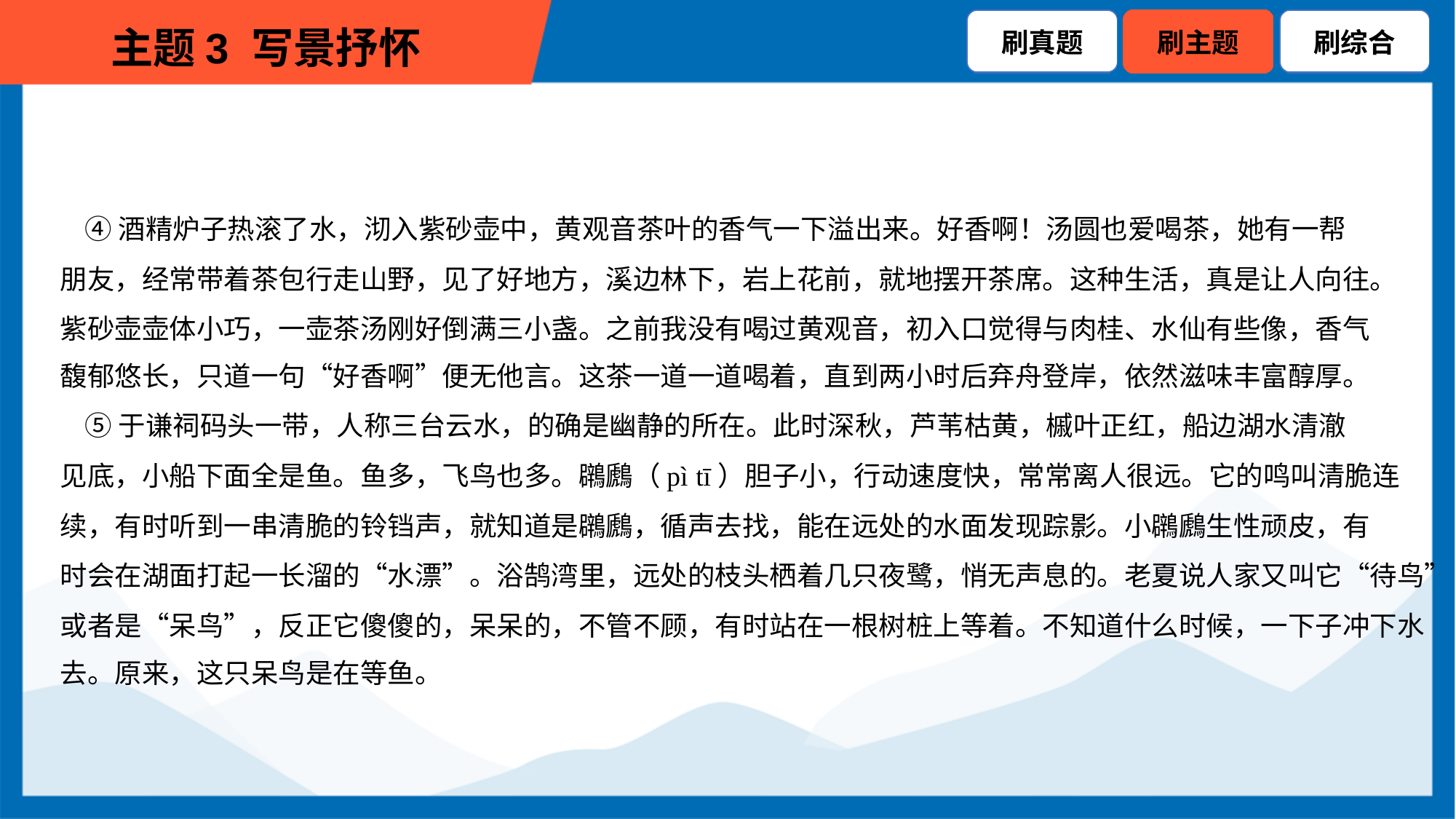

④酒精炉子热滚了水，沏入紫砂壶中，黄观音茶叶的香气一下溢出来。好香啊！汤圆也爱喝茶，她有一帮
朋友，经常带着茶包行走山野，见了好地方，溪边林下，岩上花前，就地摆开茶席。这种生活，真是让人向往。
紫砂壶壶体小巧，一壶茶汤刚好倒满三小盏。之前我没有喝过黄观音，初入口觉得与肉桂、水仙有些像，香气
馥郁悠长，只道一句“好香啊”便无他言。这茶一道一道喝着，直到两小时后弃舟登岸，依然滋味丰富醇厚。
    ⑤于谦祠码头一带，人称三台云水，的确是幽静的所在。此时深秋，芦苇枯黄，槭叶正红，船边湖水清澈
见底，小船下面全是鱼。鱼多，飞鸟也多。鸊鷉（pì tī）胆子小，行动速度快，常常离人很远。它的鸣叫清脆连
续，有时听到一串清脆的铃铛声，就知道是鸊鷉，循声去找，能在远处的水面发现踪影。小鸊鷉生性顽皮，有
时会在湖面打起一长溜的“水漂”。浴鹄湾里，远处的枝头栖着几只夜鹭，悄无声息的。老夏说人家又叫它“待鸟”，
或者是“呆鸟”，反正它傻傻的，呆呆的，不管不顾，有时站在一根树桩上等着。不知道什么时候，一下子冲下水
去。原来，这只呆鸟是在等鱼。